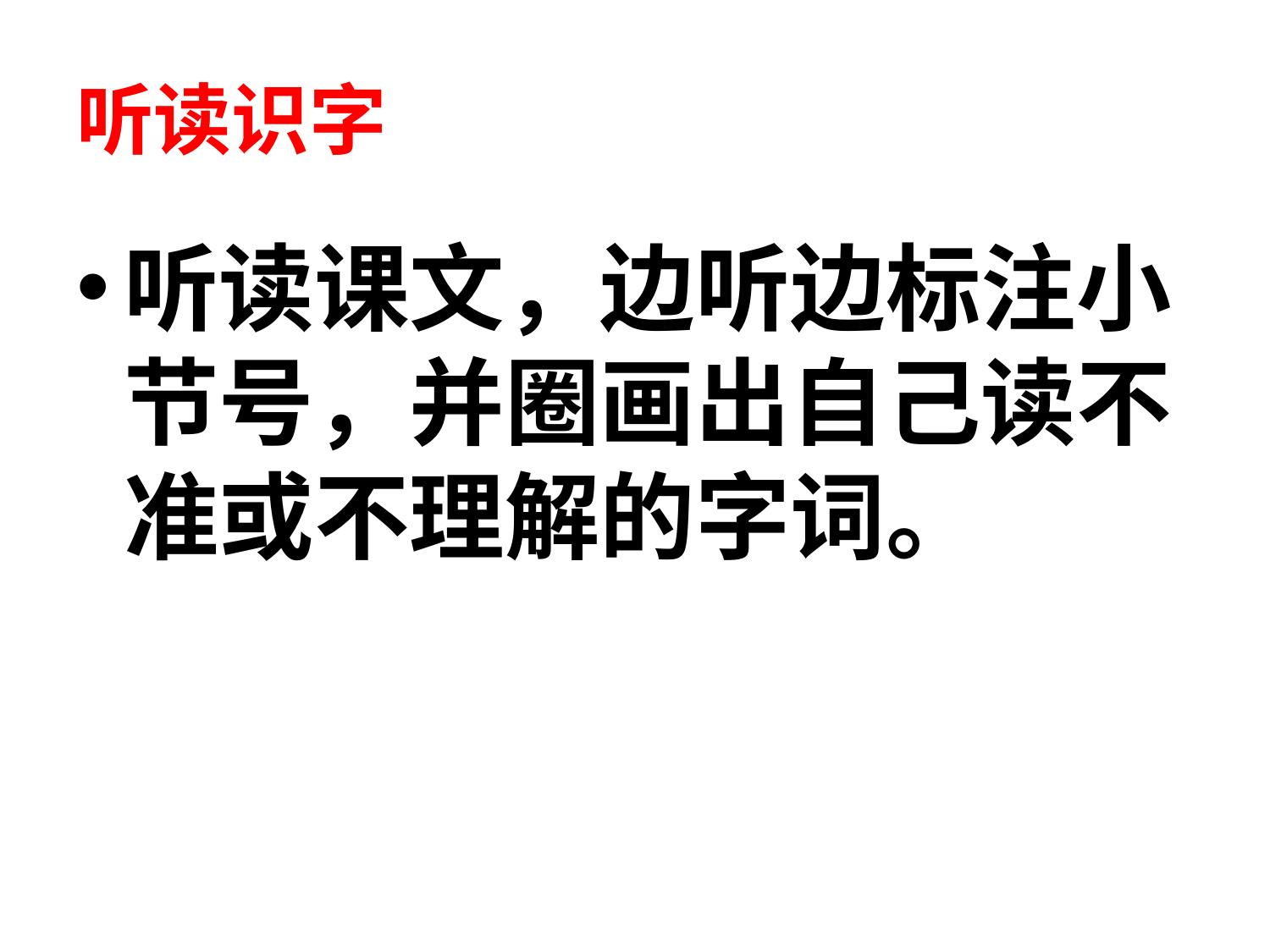

# 听读识字
听读课文，边听边标注小节号，并圈画出自己读不准或不理解的字词。